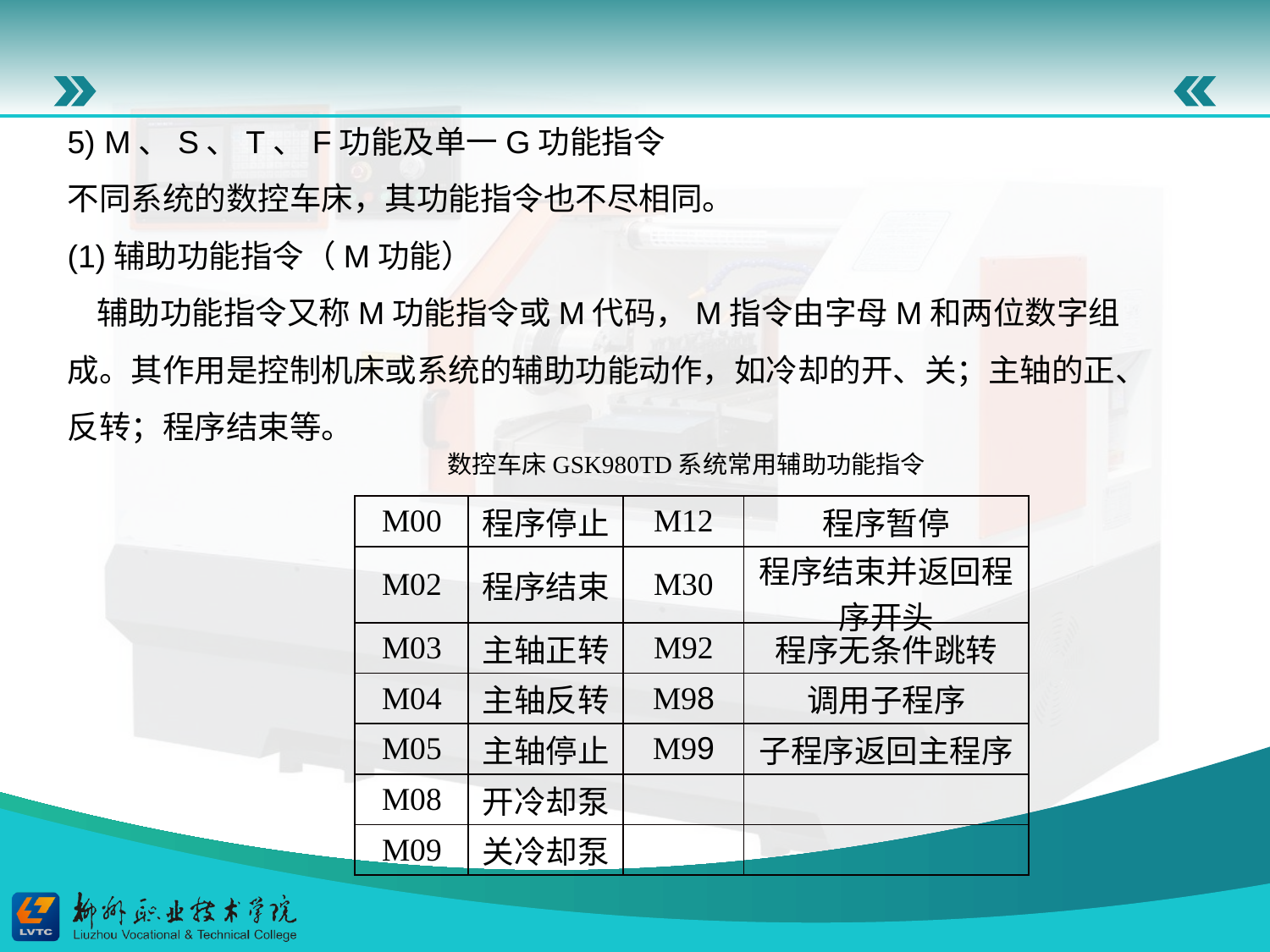

5) M、S、T、F功能及单一G功能指令
不同系统的数控车床，其功能指令也不尽相同。
(1)辅助功能指令（M功能）
   辅助功能指令又称M功能指令或M代码，M指令由字母M和两位数字组成。其作用是控制机床或系统的辅助功能动作，如冷却的开、关；主轴的正、反转；程序结束等。
数控车床GSK980TD系统常用辅助功能指令
| M00 | 程序停止 | M12 | 程序暂停 |
| --- | --- | --- | --- |
| M02 | 程序结束 | M30 | 程序结束并返回程序开头 |
| M03 | 主轴正转 | M92 | 程序无条件跳转 |
| M04 | 主轴反转 | M98 | 调用子程序 |
| M05 | 主轴停止 | M99 | 子程序返回主程序 |
| M08 | 开冷却泵 |  |  |
| M09 | 关冷却泵 |  |  |